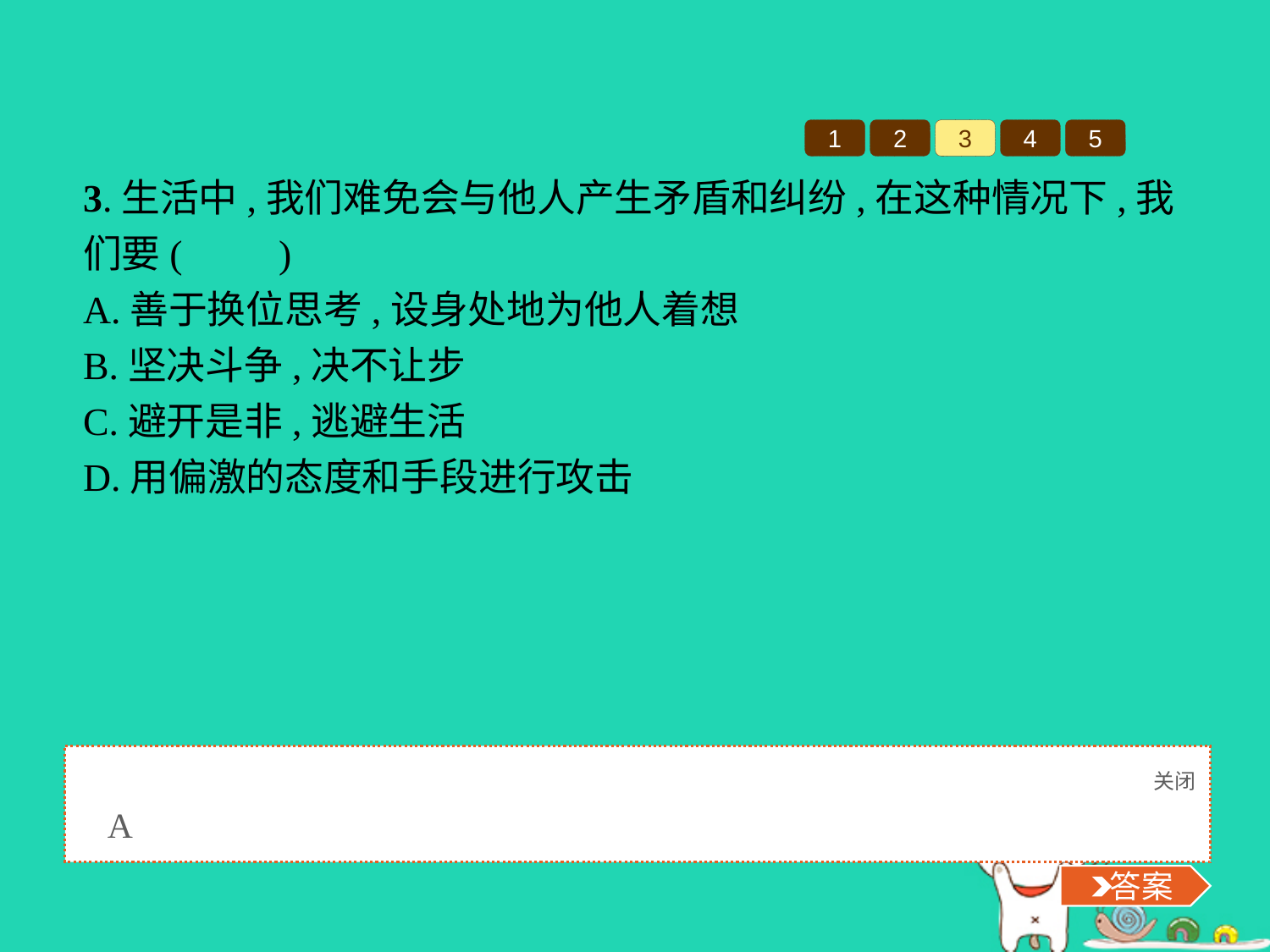

1
2
3
4
5
3.生活中,我们难免会与他人产生矛盾和纠纷,在这种情况下,我们要(　　)
A.善于换位思考,设身处地为他人着想
B.坚决斗争,决不让步
C.避开是非,逃避生活
D.用偏激的态度和手段进行攻击

关闭
  答案

A
  答案